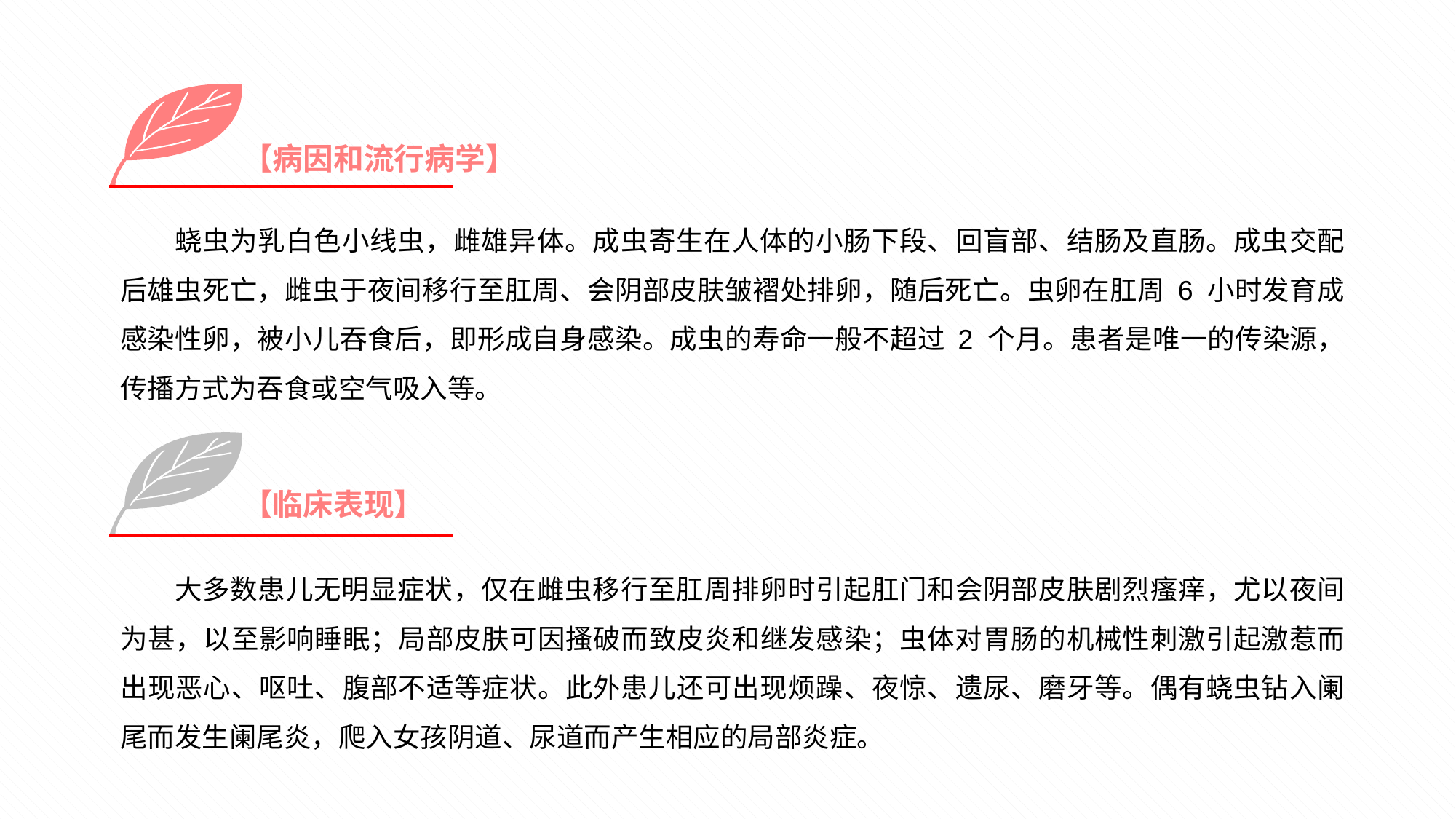

【病因和流行病学】
蛲虫为乳白色小线虫，雌雄异体。成虫寄生在人体的小肠下段、回盲部、结肠及直肠。成虫交配后雄虫死亡，雌虫于夜间移行至肛周、会阴部皮肤皱褶处排卵，随后死亡。虫卵在肛周 6 小时发育成感染性卵，被小儿吞食后，即形成自身感染。成虫的寿命一般不超过 2 个月。患者是唯一的传染源，传播方式为吞食或空气吸入等。

【临床表现】
大多数患儿无明显症状，仅在雌虫移行至肛周排卵时引起肛门和会阴部皮肤剧烈瘙痒，尤以夜间为甚，以至影响睡眠；局部皮肤可因搔破而致皮炎和继发感染；虫体对胃肠的机械性刺激引起激惹而出现恶心、呕吐、腹部不适等症状。此外患儿还可出现烦躁、夜惊、遗尿、磨牙等。偶有蛲虫钻入阑尾而发生阑尾炎，爬入女孩阴道、尿道而产生相应的局部炎症。